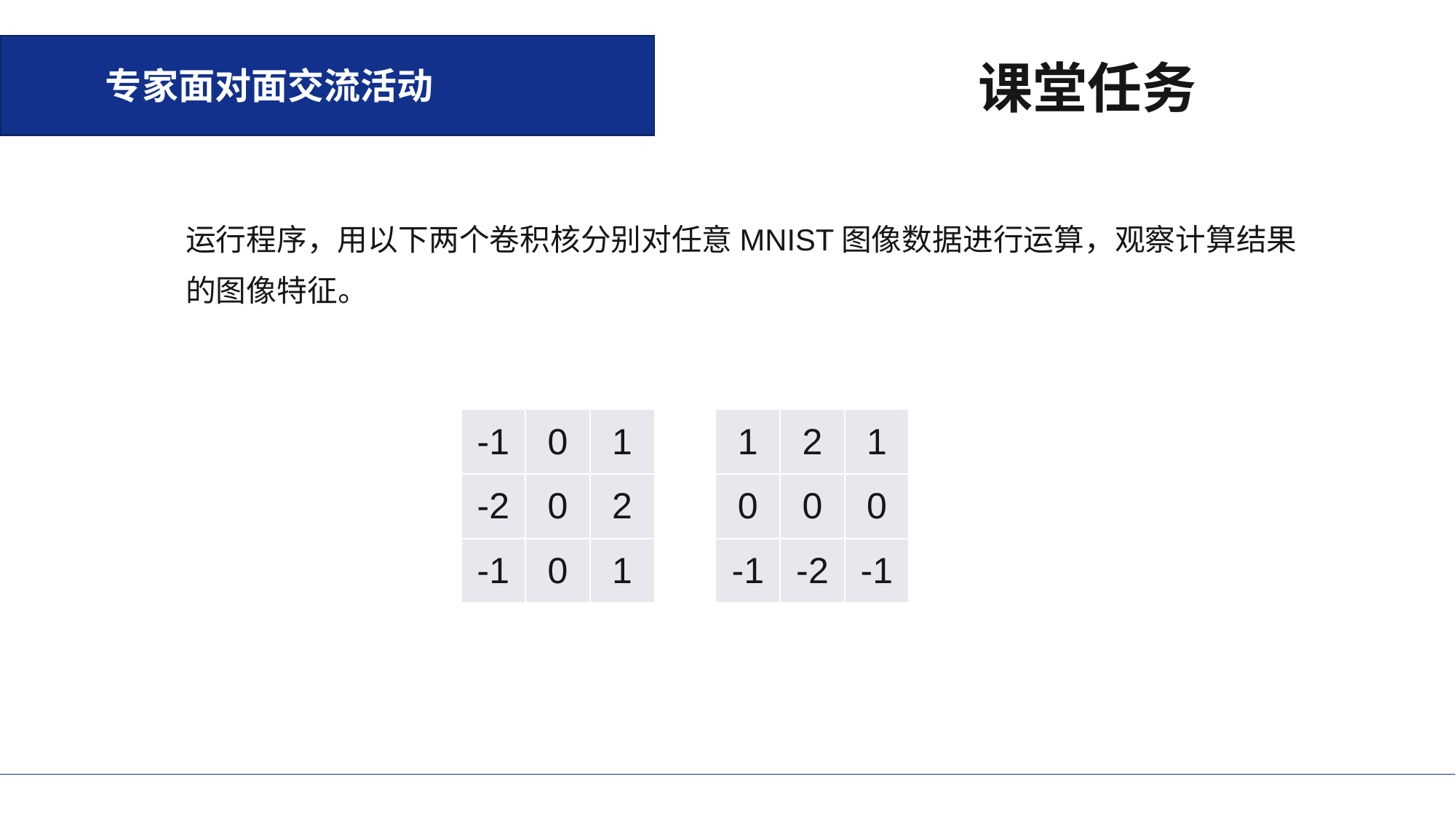

专家面对面交流活动
课堂任务
运行程序，用以下两个卷积核分别对任意MNIST图像数据进行运算，观察计算结果的图像特征。
| -1 | 0 | 1 |
| --- | --- | --- |
| -2 | 0 | 2 |
| -1 | 0 | 1 |
| 1 | 2 | 1 |
| --- | --- | --- |
| 0 | 0 | 0 |
| -1 | -2 | -1 |